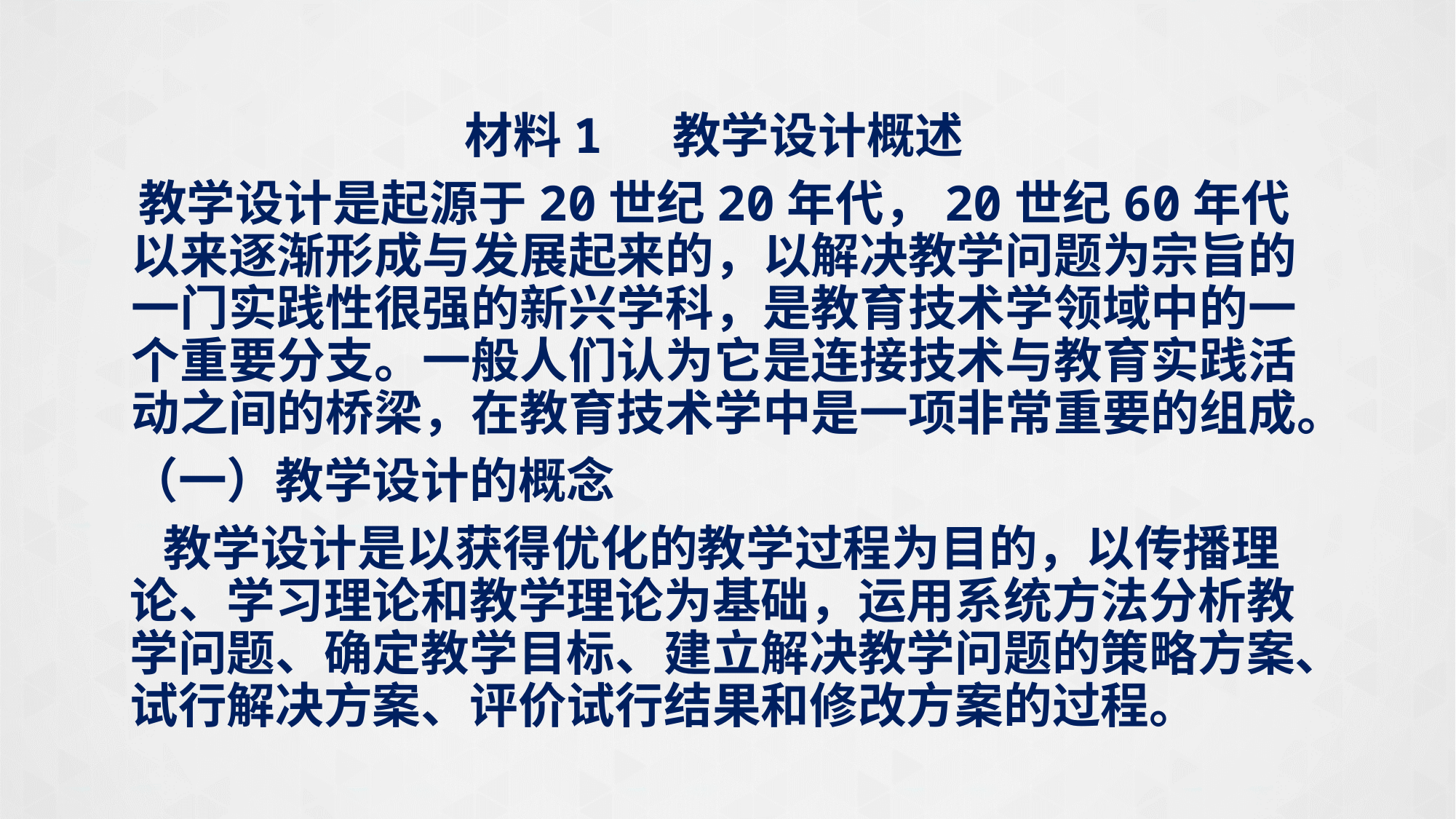

材料1  教学设计概述
教学设计是起源于20世纪20年代，20世纪60年代以来逐渐形成与发展起来的，以解决教学问题为宗旨的一门实践性很强的新兴学科，是教育技术学领域中的一个重要分支。一般人们认为它是连接技术与教育实践活动之间的桥梁，在教育技术学中是一项非常重要的组成。
（一）教学设计的概念
  教学设计是以获得优化的教学过程为目的，以传播理论、学习理论和教学理论为基础，运用系统方法分析教学问题、确定教学目标、建立解决教学问题的策略方案、试行解决方案、评价试行结果和修改方案的过程。